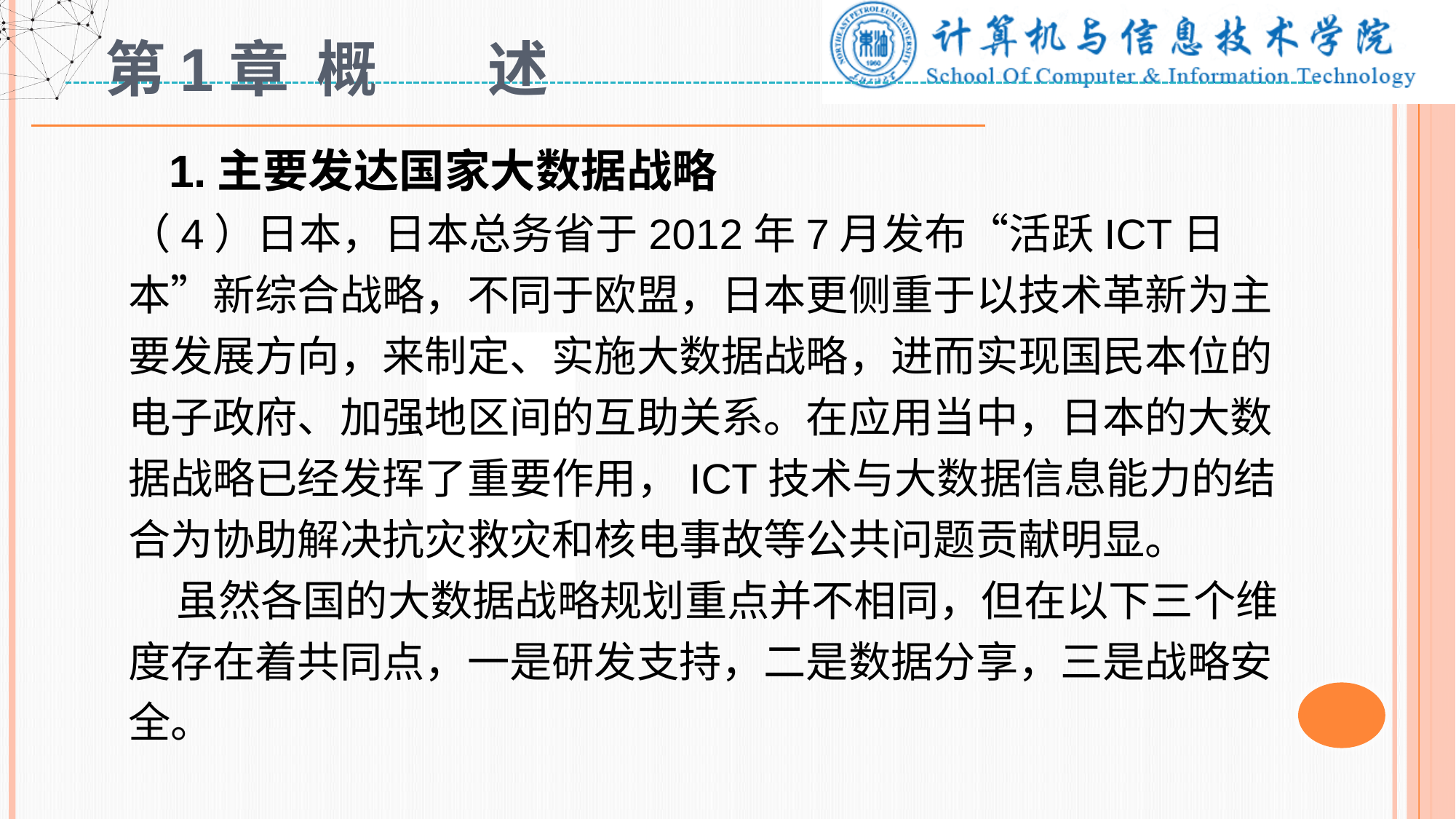

# 第1章  概        述
    1.主要发达国家大数据战略
（4）日本，日本总务省于2012年7月发布“活跃ICT日本”新综合战略，不同于欧盟，日本更侧重于以技术革新为主要发展方向，来制定、实施大数据战略，进而实现国民本位的电子政府、加强地区间的互助关系。在应用当中，日本的大数据战略已经发挥了重要作用，ICT技术与大数据信息能力的结合为协助解决抗灾救灾和核电事故等公共问题贡献明显。
    虽然各国的大数据战略规划重点并不相同，但在以下三个维度存在着共同点，一是研发支持，二是数据分享，三是战略安全。